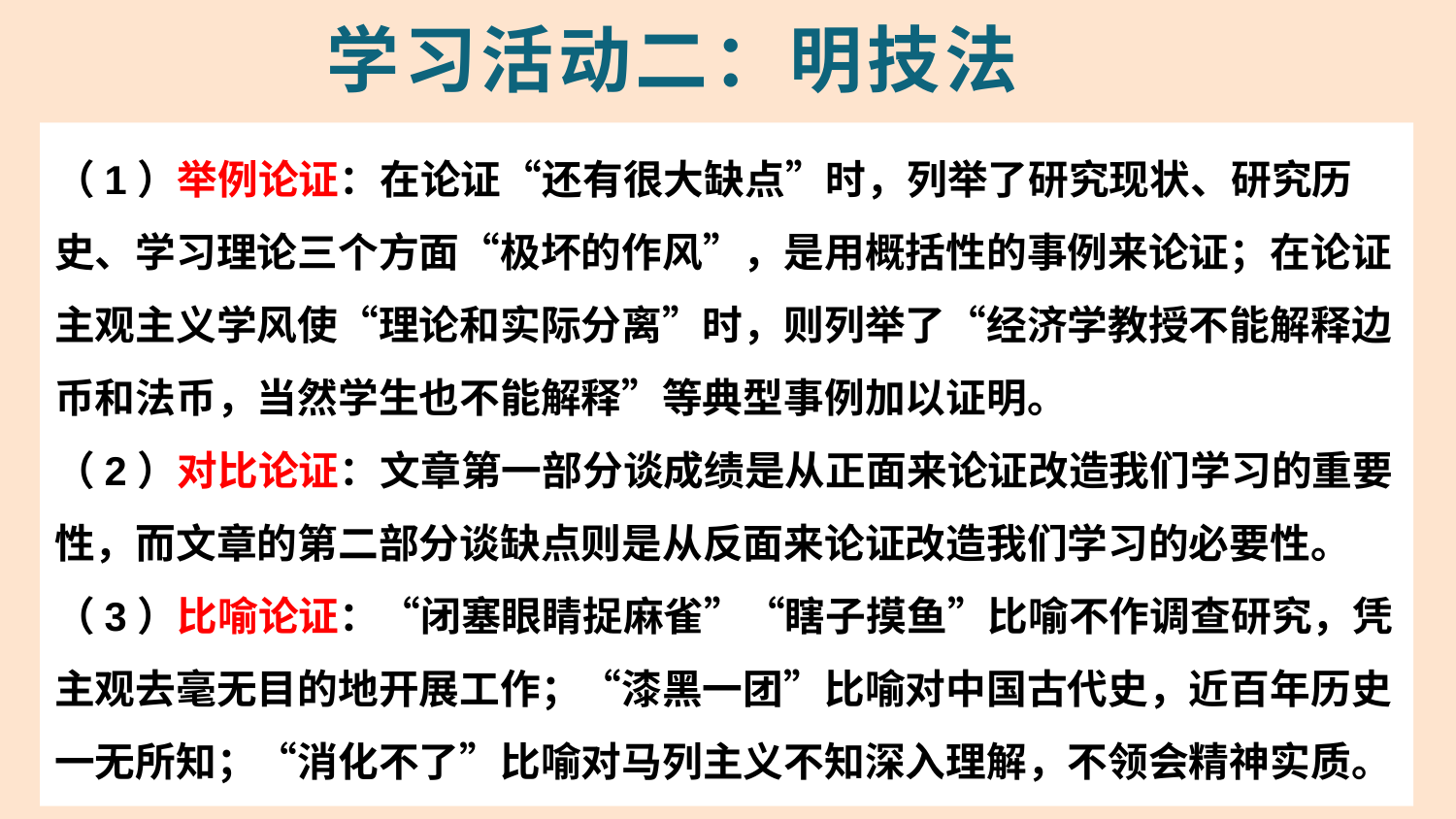

学习活动二：明技法

（1）举例论证：在论证“还有很大缺点”时，列举了研究现状、研究历史、学习理论三个方面“极坏的作风”，是用概括性的事例来论证；在论证主观主义学风使“理论和实际分离”时，则列举了“经济学教授不能解释边币和法币，当然学生也不能解释”等典型事例加以证明。
（2）对比论证：文章第一部分谈成绩是从正面来论证改造我们学习的重要性，而文章的第二部分谈缺点则是从反面来论证改造我们学习的必要性。
（3）比喻论证：“闭塞眼睛捉麻雀”“瞎子摸鱼”比喻不作调查研究，凭主观去毫无目的地开展工作；“漆黑一团”比喻对中国古代史，近百年历史一无所知；“消化不了”比喻对马列主义不知深入理解，不领会精神实质。